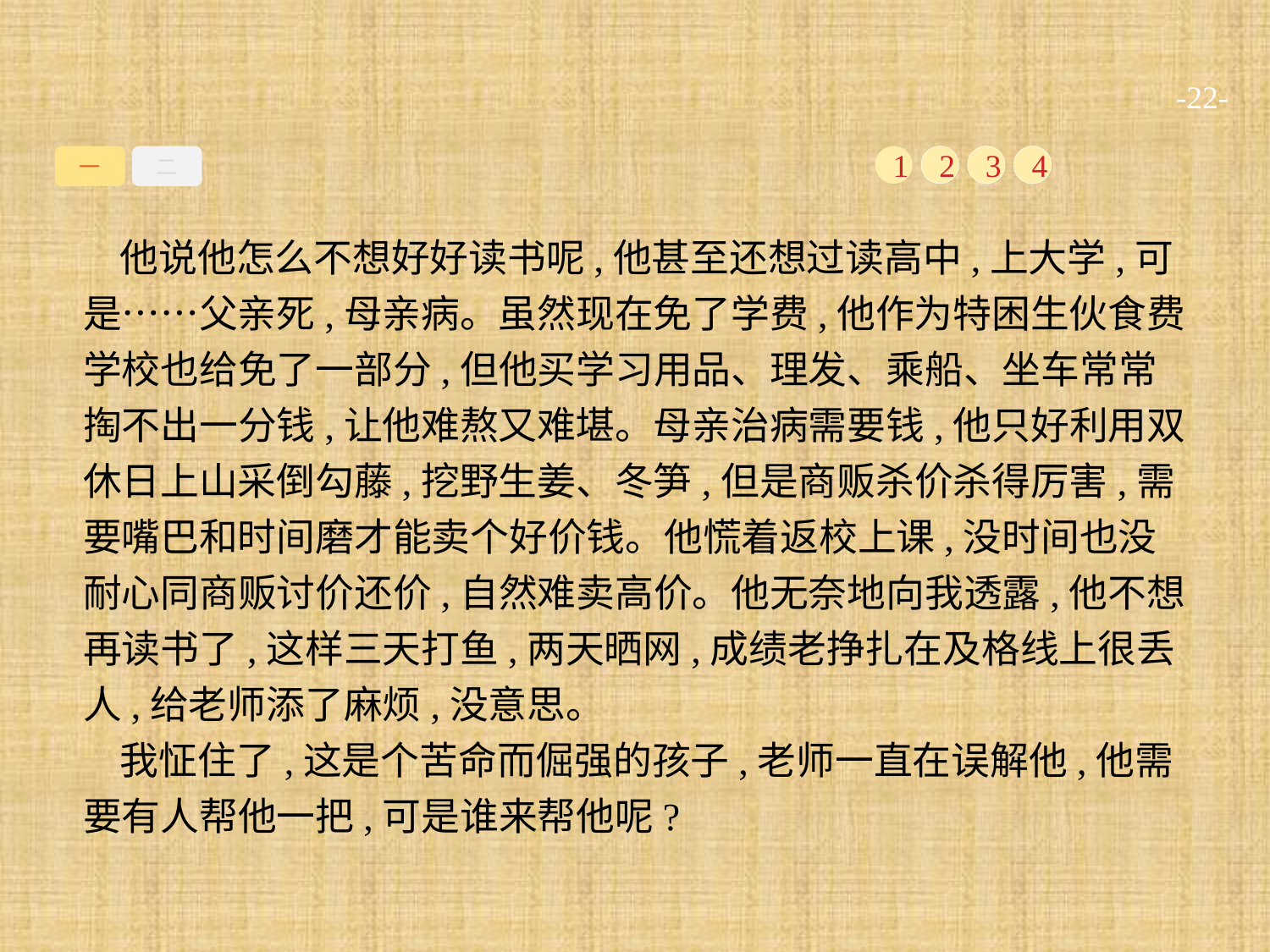

-22-
一
二
1
2
3
4
他说他怎么不想好好读书呢,他甚至还想过读高中,上大学,可是……父亲死,母亲病。虽然现在免了学费,他作为特困生伙食费学校也给免了一部分,但他买学习用品、理发、乘船、坐车常常掏不出一分钱,让他难熬又难堪。母亲治病需要钱,他只好利用双休日上山采倒勾藤,挖野生姜、冬笋,但是商贩杀价杀得厉害,需要嘴巴和时间磨才能卖个好价钱。他慌着返校上课,没时间也没耐心同商贩讨价还价,自然难卖高价。他无奈地向我透露,他不想再读书了,这样三天打鱼,两天晒网,成绩老挣扎在及格线上很丢人,给老师添了麻烦,没意思。
我怔住了,这是个苦命而倔强的孩子,老师一直在误解他,他需要有人帮他一把,可是谁来帮他呢?